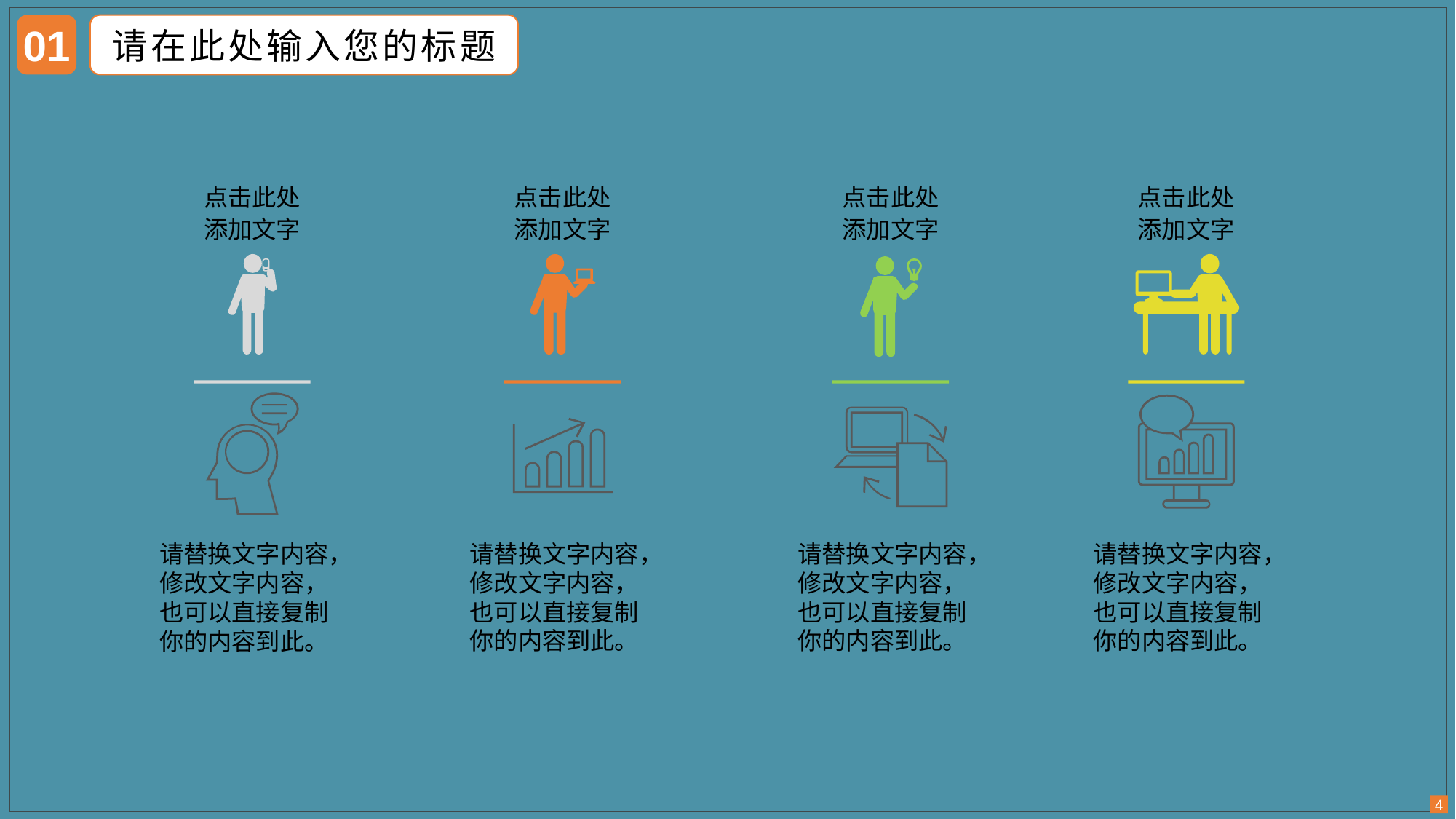

01
请在此处输入您的标题
点击此处添加文字
点击此处添加文字
点击此处添加文字
点击此处添加文字

请替换文字内容，修改文字内容，也可以直接复制你的内容到此。
请替换文字内容，修改文字内容，也可以直接复制你的内容到此。
请替换文字内容，修改文字内容，也可以直接复制你的内容到此。
请替换文字内容，修改文字内容，也可以直接复制你的内容到此。
4